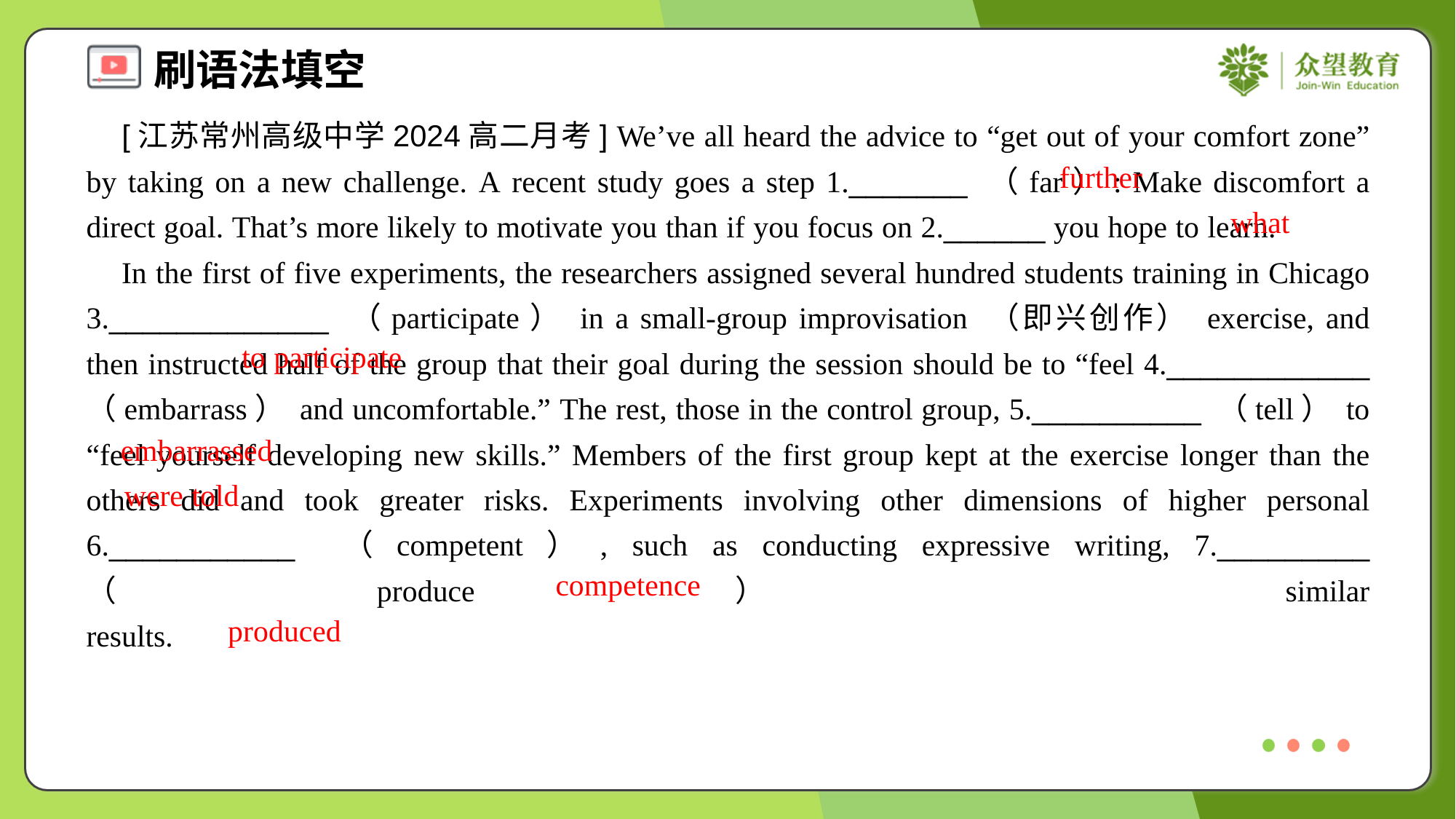

[江苏常州高级中学2024高二月考] We’ve all heard the advice to “get out of your comfort zone” by taking on a new challenge. A recent study goes a step 1._______ （far）: Make discomfort a direct goal. That’s more likely to motivate you than if you focus on 2.______ you hope to learn.
    In the first of five experiments, the researchers assigned several hundred students training in Chicago 3._____________ （participate） in a small-group improvisation （即兴创作） exercise, and then instructed half of the group that their goal during the session should be to “feel 4.____________ （embarrass） and uncomfortable.” The rest, those in the control group, 5.__________ （tell） to “feel yourself developing new skills.” Members of the first group kept at the exercise longer than the others did and took greater risks. Experiments involving other dimensions of higher personal 6.___________ （competent）, such as conducting expressive writing, 7._________ （produce） similar results.#1.1
further
what
to participate
embarrassed
were told
competence
produced